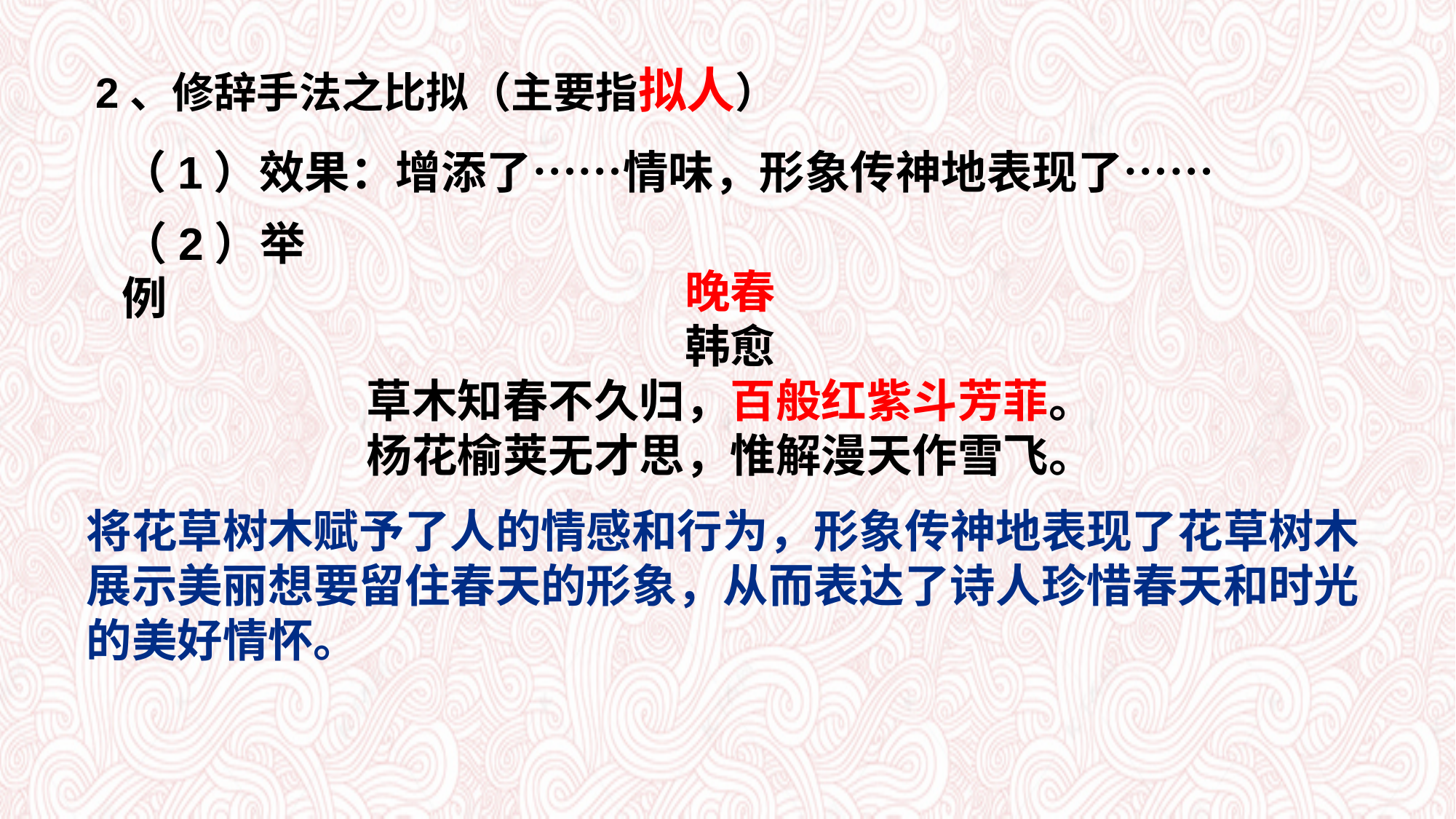

2、修辞手法之比拟（主要指拟人）
（1）效果：增添了……情味，形象传神地表现了……
（2）举例
晚春
韩愈
草木知春不久归，百般红紫斗芳菲。
杨花榆荚无才思，惟解漫天作雪飞。
将花草树木赋予了人的情感和行为，形象传神地表现了花草树木展示美丽想要留住春天的形象，从而表达了诗人珍惜春天和时光的美好情怀。